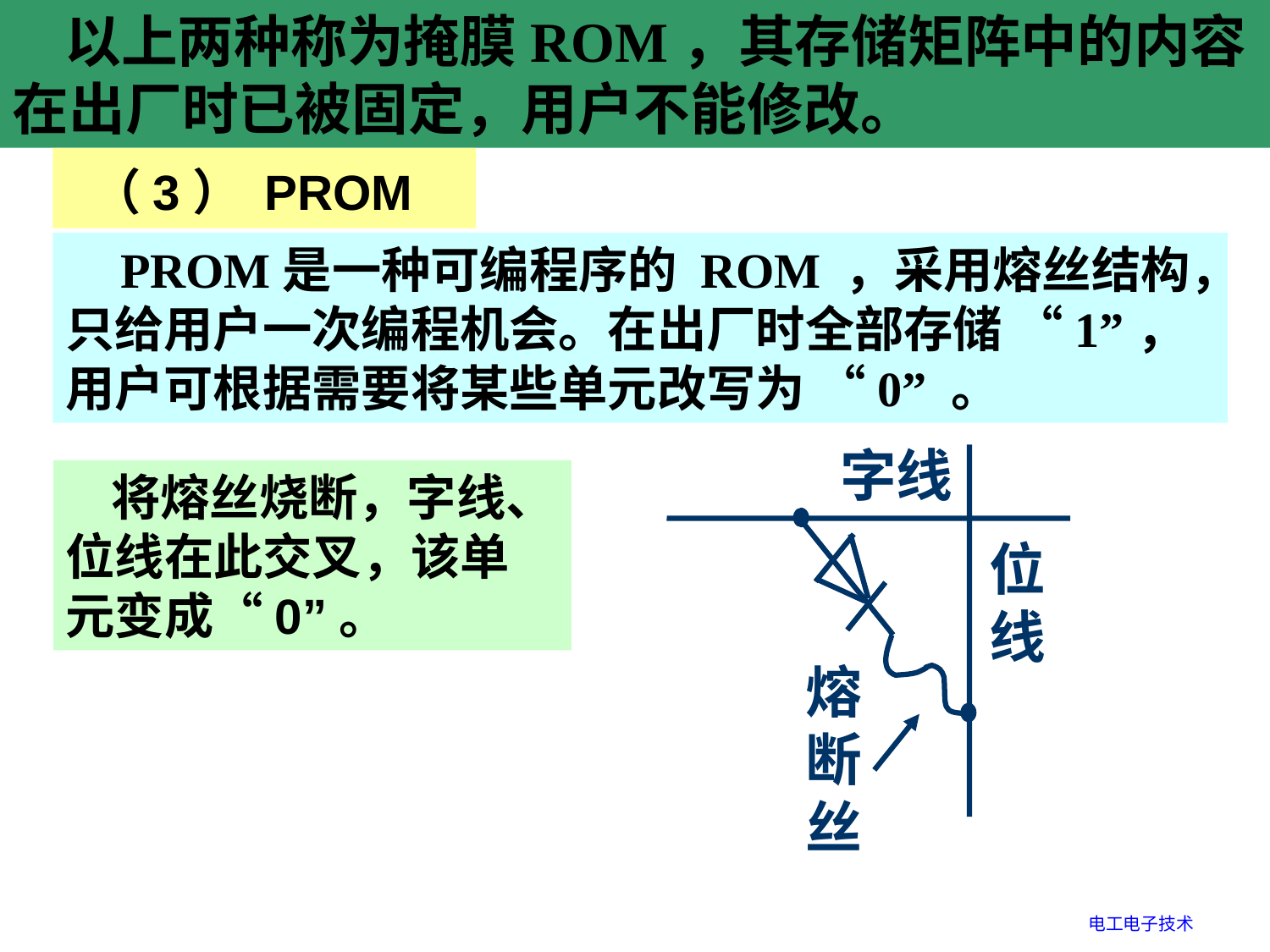

以上两种称为掩膜ROM，其存储矩阵中的内容在出厂时已被固定，用户不能修改。
 （3） PROM
    PROM是一种可编程序的 ROM ，采用熔丝结构，只给用户一次编程机会。在出厂时全部存储 “1”，用户可根据需要将某些单元改写为 “0” 。
字线

位线

熔断丝

   将熔丝烧断，字线、位线在此交叉，该单元变成“0”。
电工电子技术